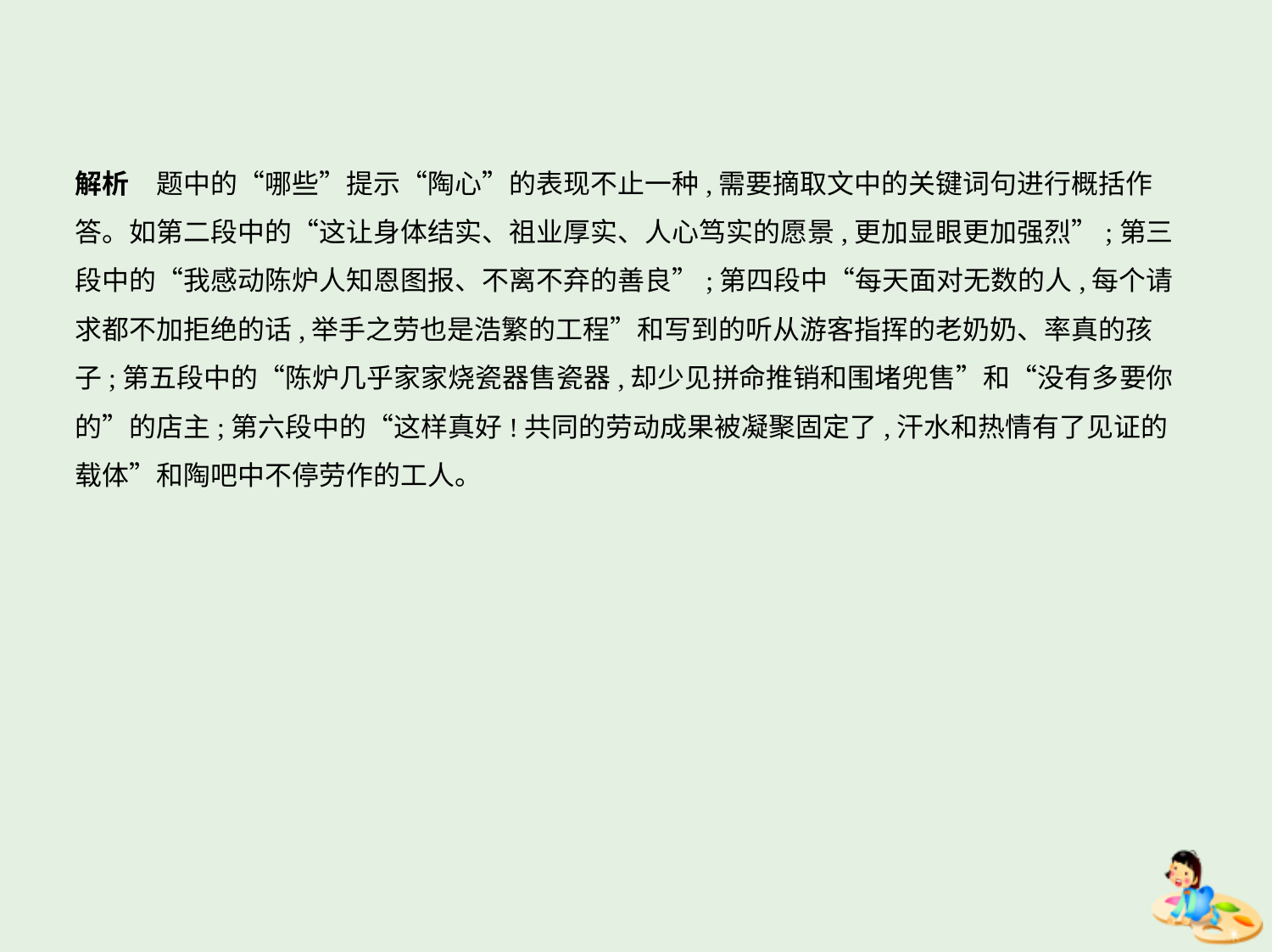

解析　题中的“哪些”提示“陶心”的表现不止一种,需要摘取文中的关键词句进行概括作
答。如第二段中的“这让身体结实、祖业厚实、人心笃实的愿景,更加显眼更加强烈”;第三
段中的“我感动陈炉人知恩图报、不离不弃的善良”;第四段中“每天面对无数的人,每个请
求都不加拒绝的话,举手之劳也是浩繁的工程”和写到的听从游客指挥的老奶奶、率真的孩
子;第五段中的“陈炉几乎家家烧瓷器售瓷器,却少见拼命推销和围堵兜售”和“没有多要你
的”的店主;第六段中的“这样真好!共同的劳动成果被凝聚固定了,汗水和热情有了见证的
载体”和陶吧中不停劳作的工人。